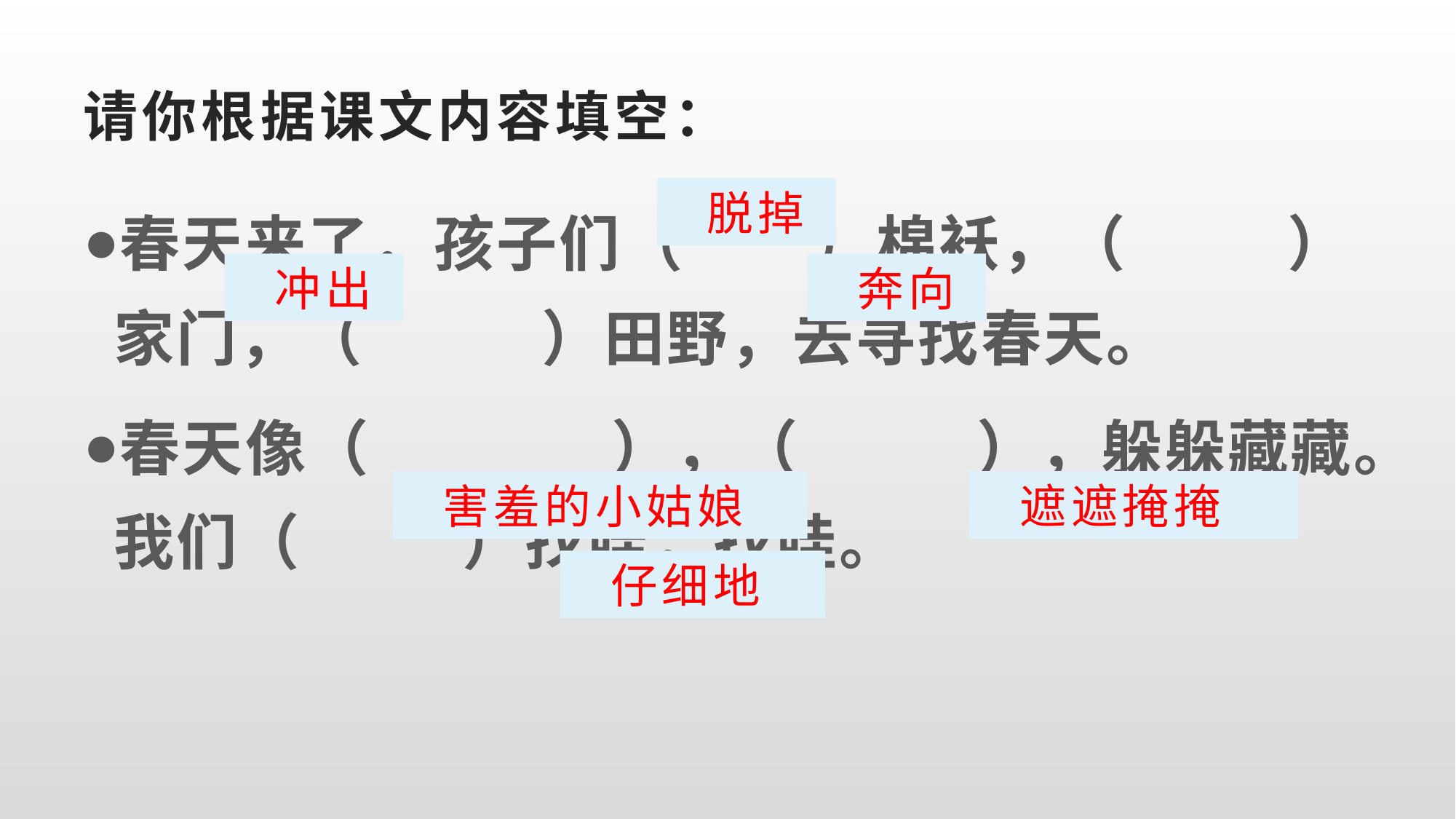

# 请你根据课文内容填空：
  脱掉
春天来了，孩子们（        ）棉袄，（          ）家门，（           ）田野，去寻找春天。
春天像（               ），（           ），躲躲藏藏。我们（          ）找哇，找哇。
  冲出
  奔向
  害羞的小姑娘
  遮遮掩掩
  仔细地